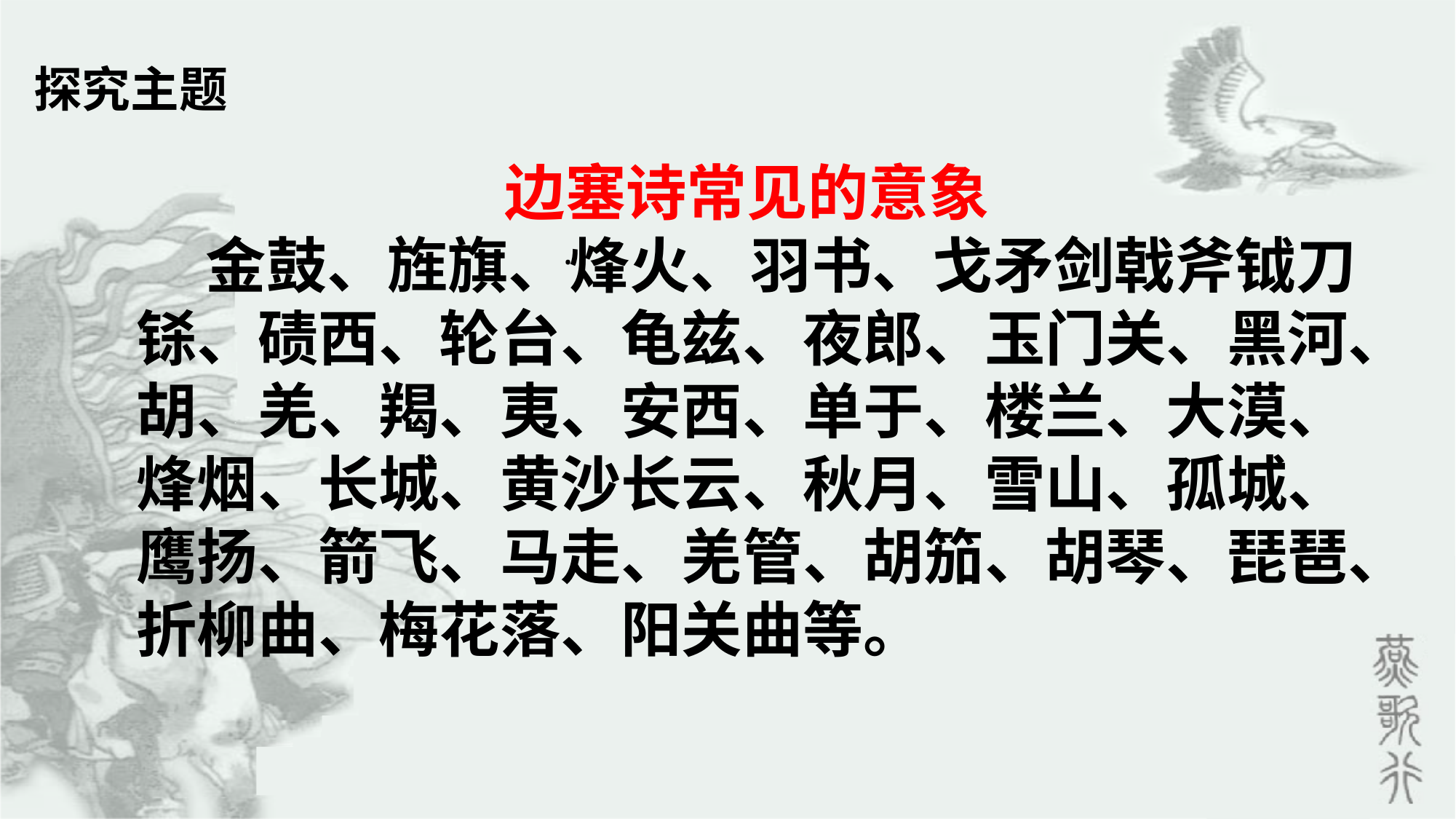

探究主题

.
边塞诗常见的意象
    金鼓、旌旗、烽火、羽书、戈矛剑戟斧钺刀铩、碛西、轮台、龟兹、夜郎、玉门关、黑河、胡、羌、羯、夷、安西、单于、楼兰、大漠、烽烟、长城、黄沙长云、秋月、雪山、孤城、鹰扬、箭飞、马走、羌管、胡笳、胡琴、琵琶、折柳曲、梅花落、阳关曲等。